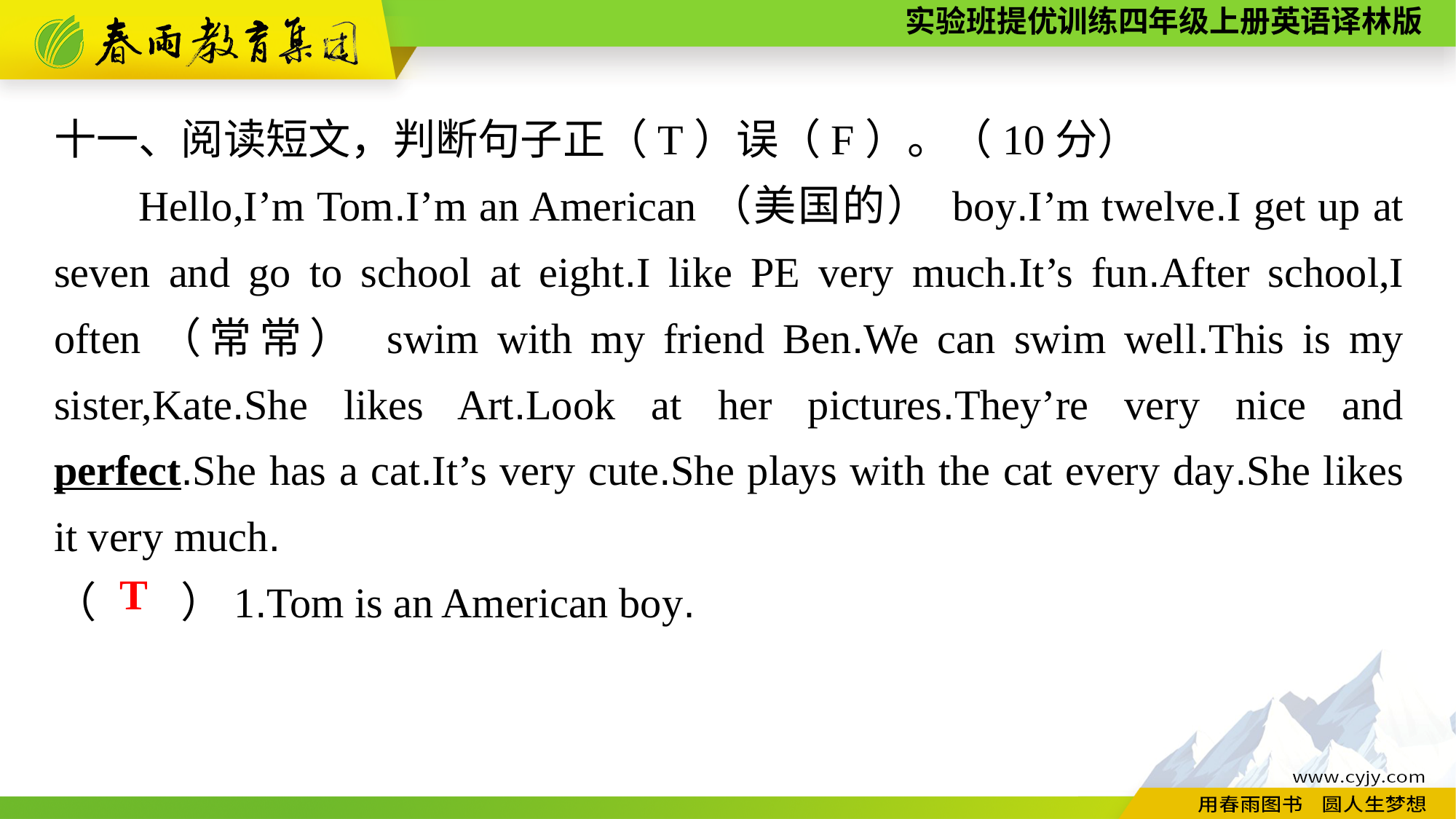

十一、阅读短文，判断句子正（T）误（F）。（10分）
Hello,I’m Tom.I’m an American（美国的） boy.I’m twelve.I get up at seven and go to school at eight.I like PE very much.It’s fun.After school,I often（常常） swim with my friend Ben.We can swim well.This is my sister,Kate.She likes Art.Look at her pictures.They’re very nice and perfect.She has a cat.It’s very cute.She plays with the cat every day.She likes it very much.
（　　）1.Tom is an American boy.
T